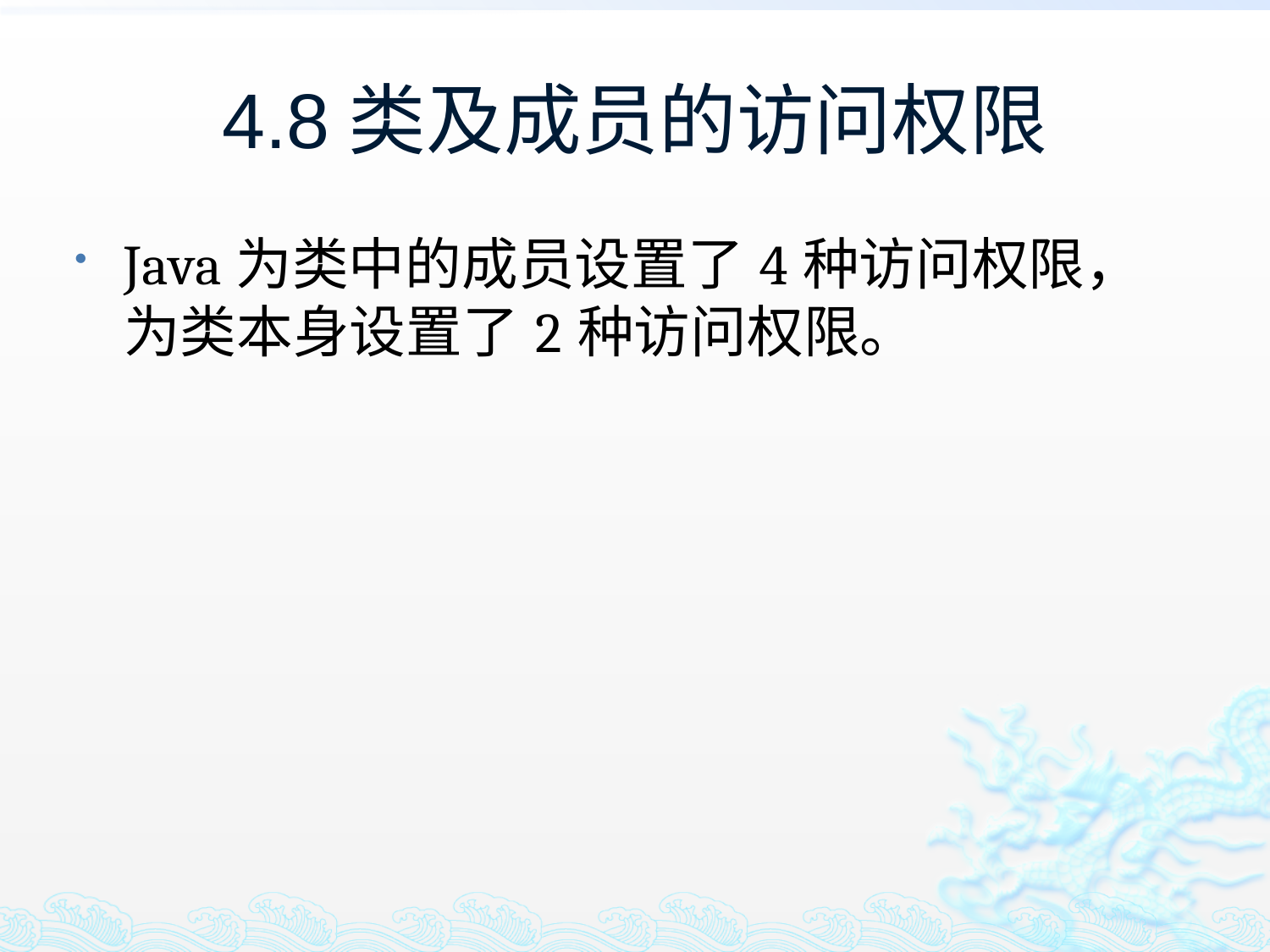

# 4.8类及成员的访问权限
Java为类中的成员设置了4种访问权限，为类本身设置了2种访问权限。